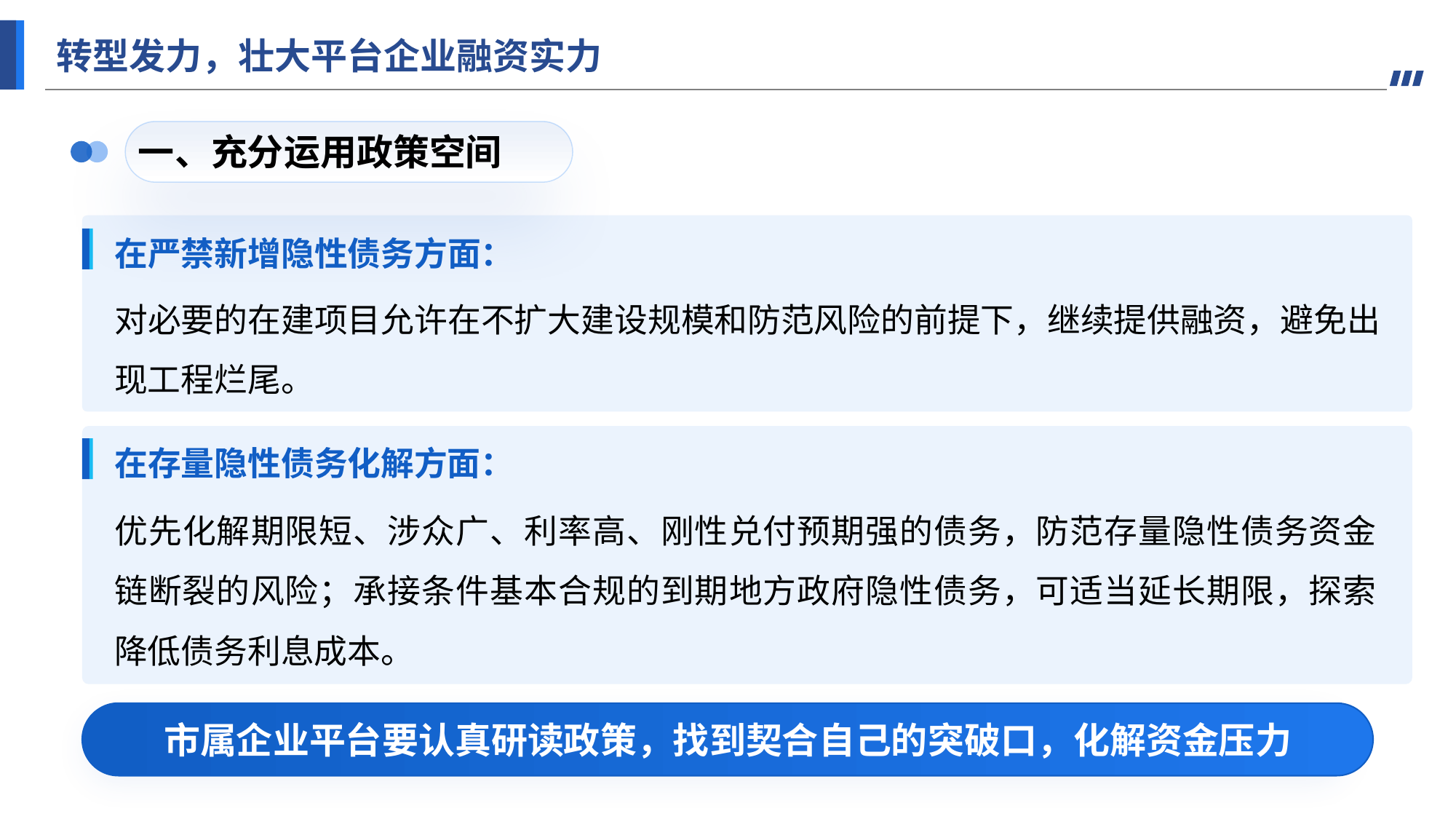

转型发力，壮大平台企业融资实力

一、充分运用政策空间

在严禁新增隐性债务方面：

对必要的在建项目允许在不扩大建设规模和防范风险的前提下，继续提供融资，避免出现工程烂尾。

在存量隐性债务化解方面：

优先化解期限短、涉众广、利率高、刚性兑付预期强的债务，防范存量隐性债务资金链断裂的风险；承接条件基本合规的到期地方政府隐性债务，可适当延长期限，探索降低债务利息成本。

市属企业平台要认真研读政策，找到契合自己的突破口，化解资金压力